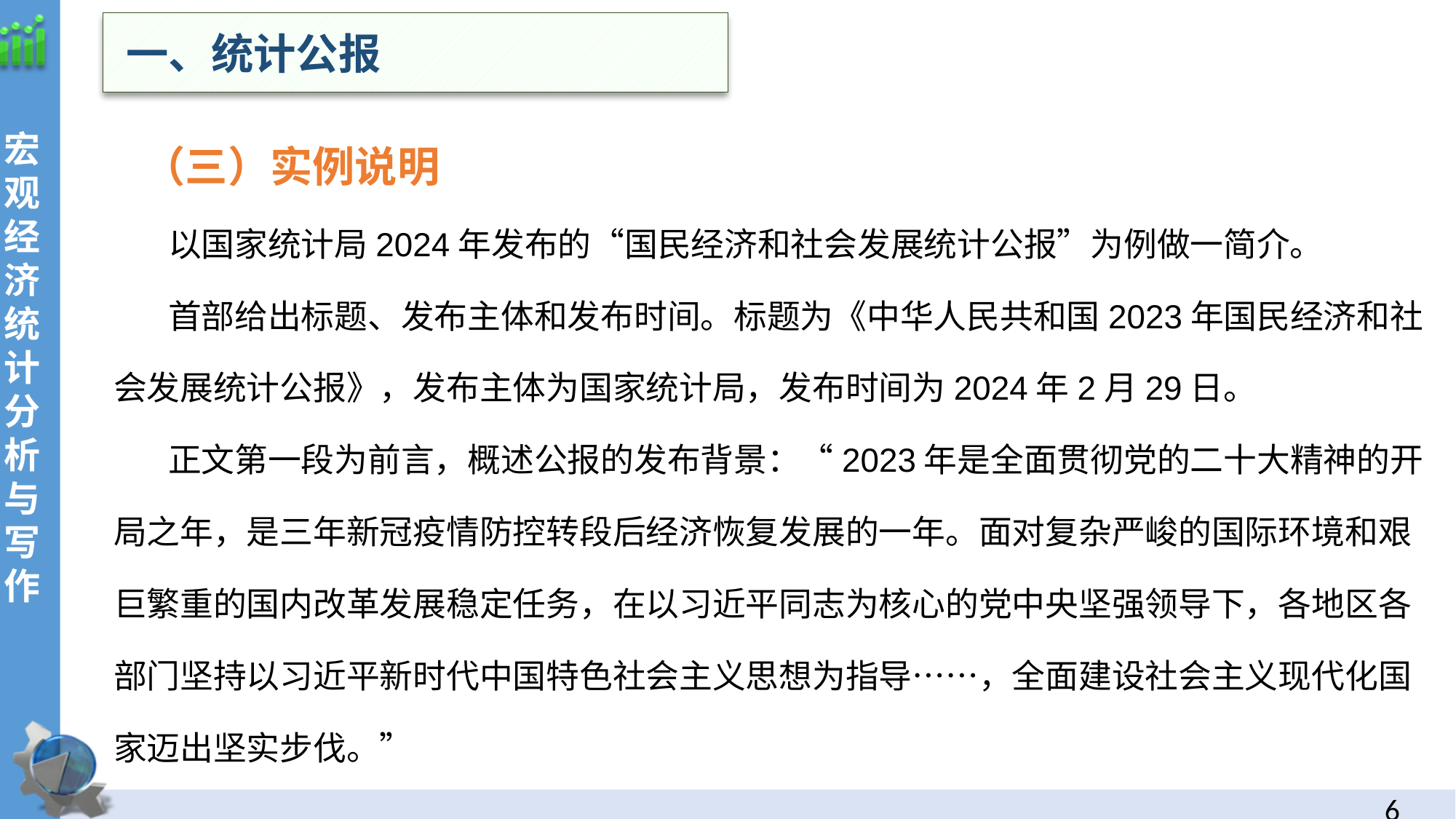

一、统计公报
  （三）实例说明
以国家统计局2024年发布的“国民经济和社会发展统计公报”为例做一简介。
首部给出标题、发布主体和发布时间。标题为《中华人民共和国2023年国民经济和社会发展统计公报》，发布主体为国家统计局，发布时间为2024年2月29日。
正文第一段为前言，概述公报的发布背景：“2023年是全面贯彻党的二十大精神的开局之年，是三年新冠疫情防控转段后经济恢复发展的一年。面对复杂严峻的国际环境和艰巨繁重的国内改革发展稳定任务，在以习近平同志为核心的党中央坚强领导下，各地区各部门坚持以习近平新时代中国特色社会主义思想为指导……，全面建设社会主义现代化国家迈出坚实步伐。”
6